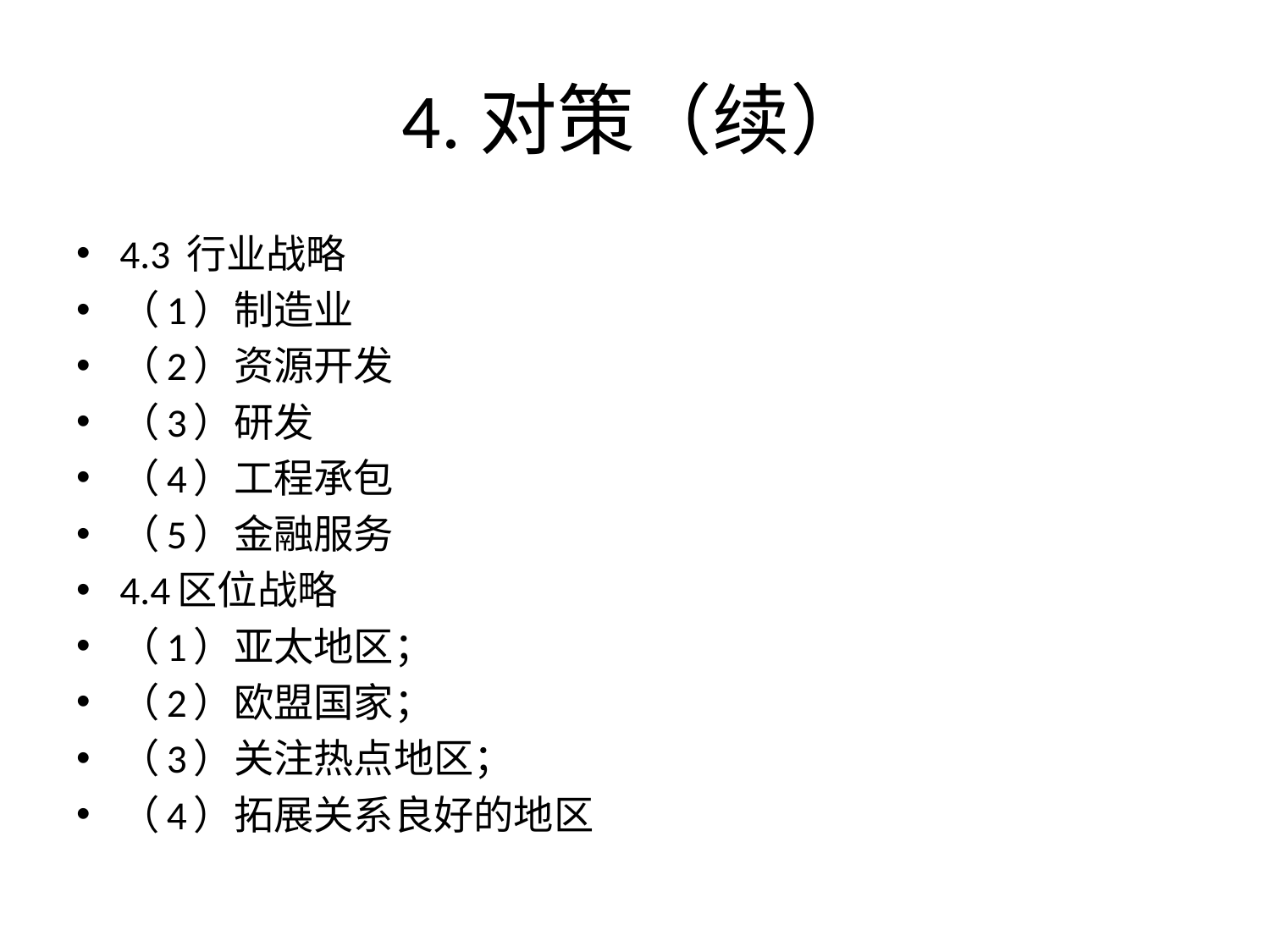

# 4.对策（续）
4.3 行业战略
（1）制造业
（2）资源开发
（3）研发
（4）工程承包
（5）金融服务
4.4区位战略
（1）亚太地区；
（2）欧盟国家；
（3）关注热点地区；
（4）拓展关系良好的地区